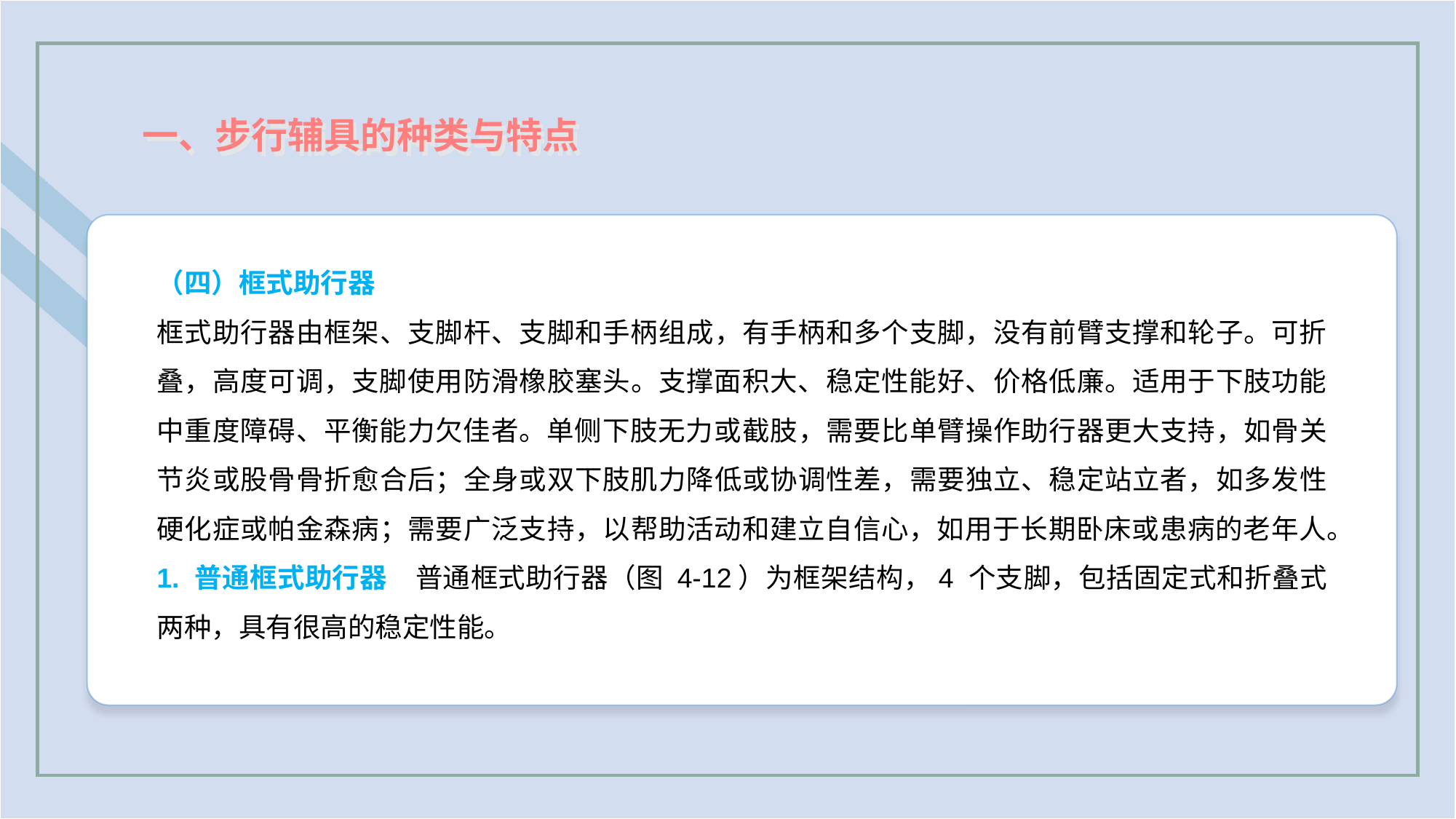

一、步行辅具的种类与特点

（四）框式助行器
框式助行器由框架、支脚杆、支脚和手柄组成，有手柄和多个支脚，没有前臂支撑和轮子。可折叠，高度可调，支脚使用防滑橡胶塞头。支撑面积大、稳定性能好、价格低廉。适用于下肢功能中重度障碍、平衡能力欠佳者。单侧下肢无力或截肢，需要比单臂操作助行器更大支持，如骨关节炎或股骨骨折愈合后；全身或双下肢肌力降低或协调性差，需要独立、稳定站立者，如多发性硬化症或帕金森病；需要广泛支持，以帮助活动和建立自信心，如用于长期卧床或患病的老年人。
1. 普通框式助行器　普通框式助行器（图 4-12）为框架结构，4 个支脚，包括固定式和折叠式两种，具有很高的稳定性能。